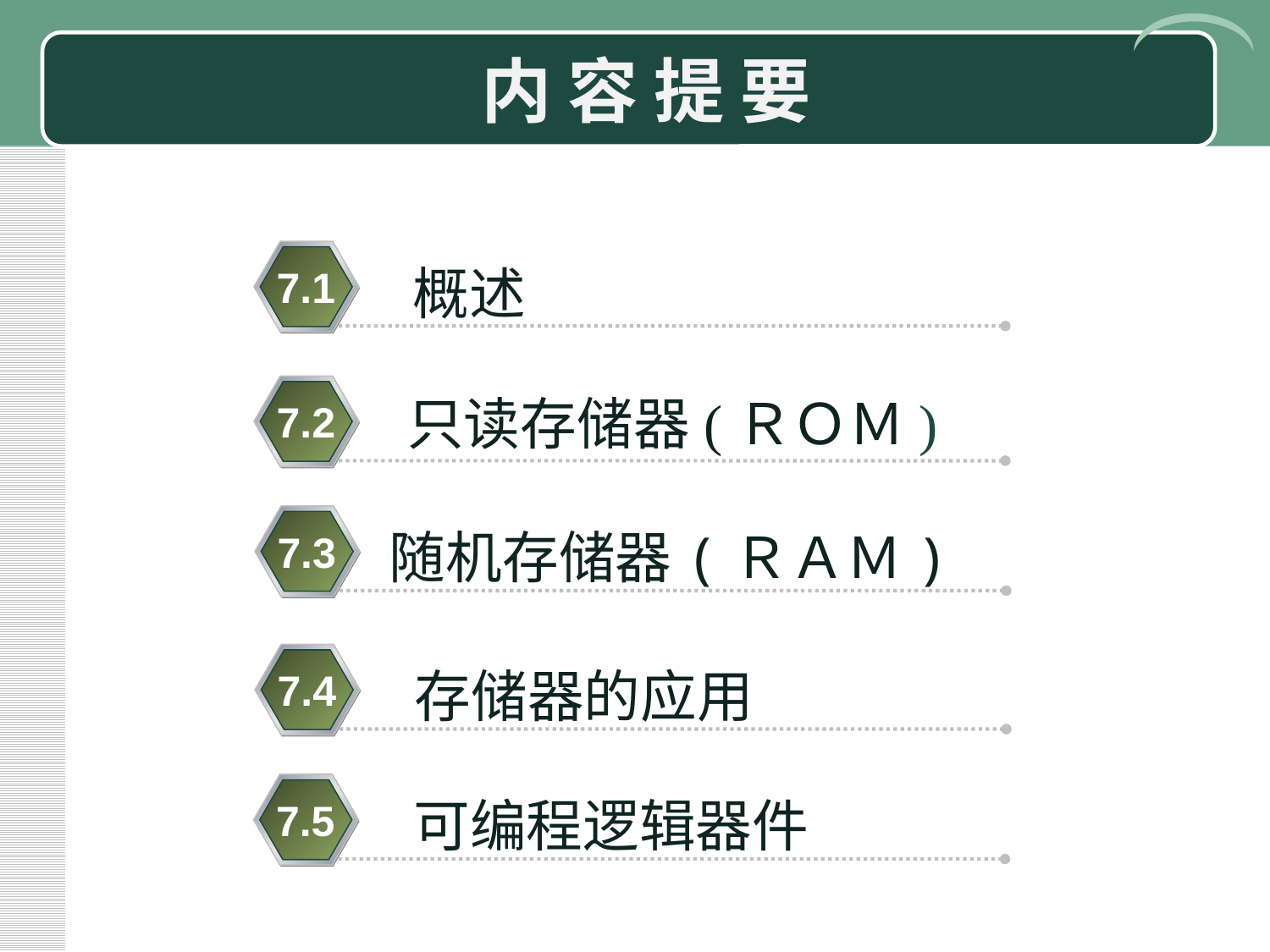

# 内 容 提 要

概述
7.1

只读存储器(ＲＯＭ)
7.2

随机存储器(ＲＡＭ)
7.3

存储器的应用
7.4

可编程逻辑器件
7.5